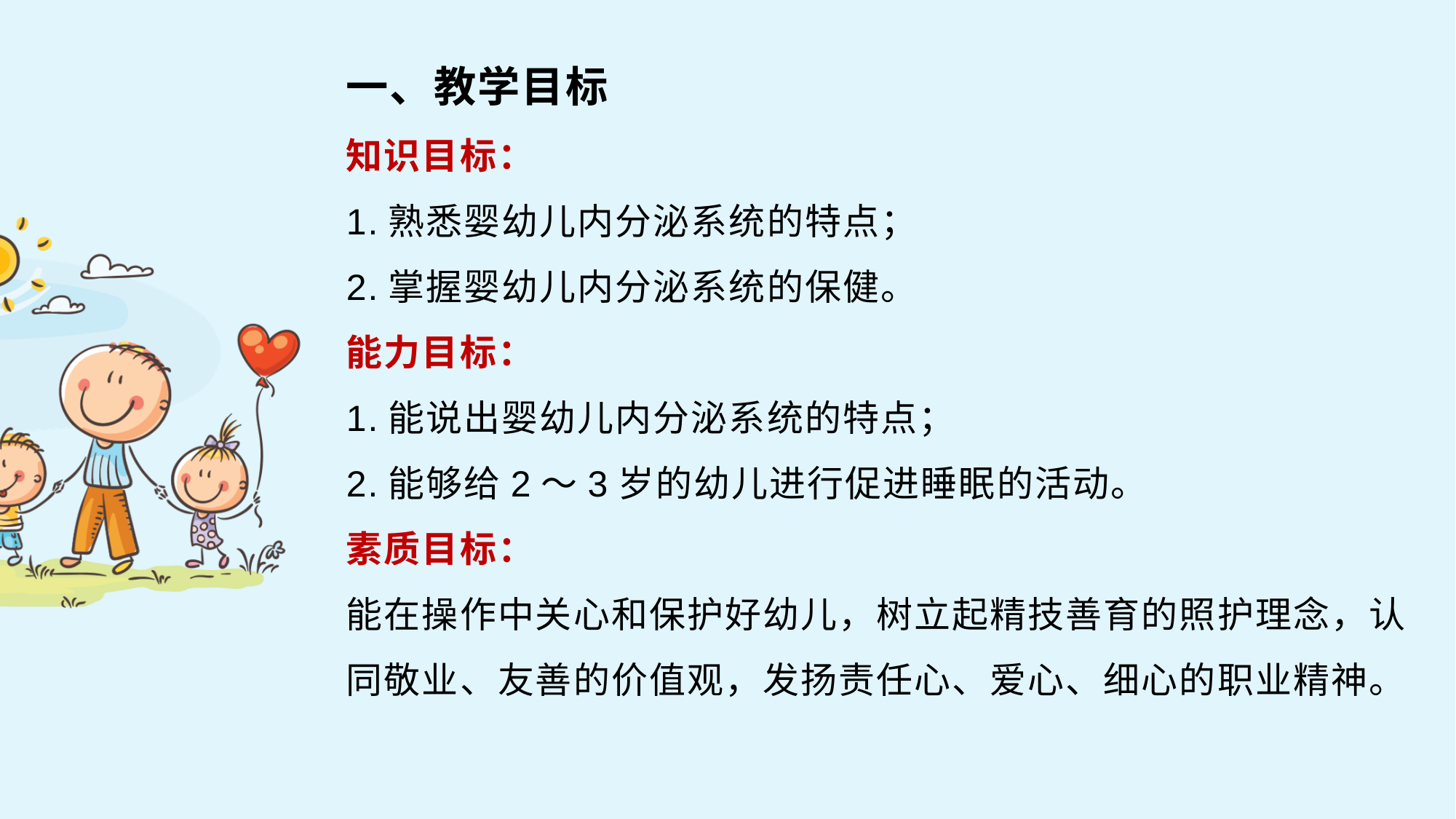

一、教学目标
知识目标：
1.熟悉婴幼儿内分泌系统的特点；
2.掌握婴幼儿内分泌系统的保健。
能力目标：
1.能说出婴幼儿内分泌系统的特点；
2.能够给2～3岁的幼儿进行促进睡眠的活动。
素质目标：
能在操作中关心和保护好幼儿，树立起精技善育的照护理念，认同敬业、友善的价值观，发扬责任心、爱心、细心的职业精神。